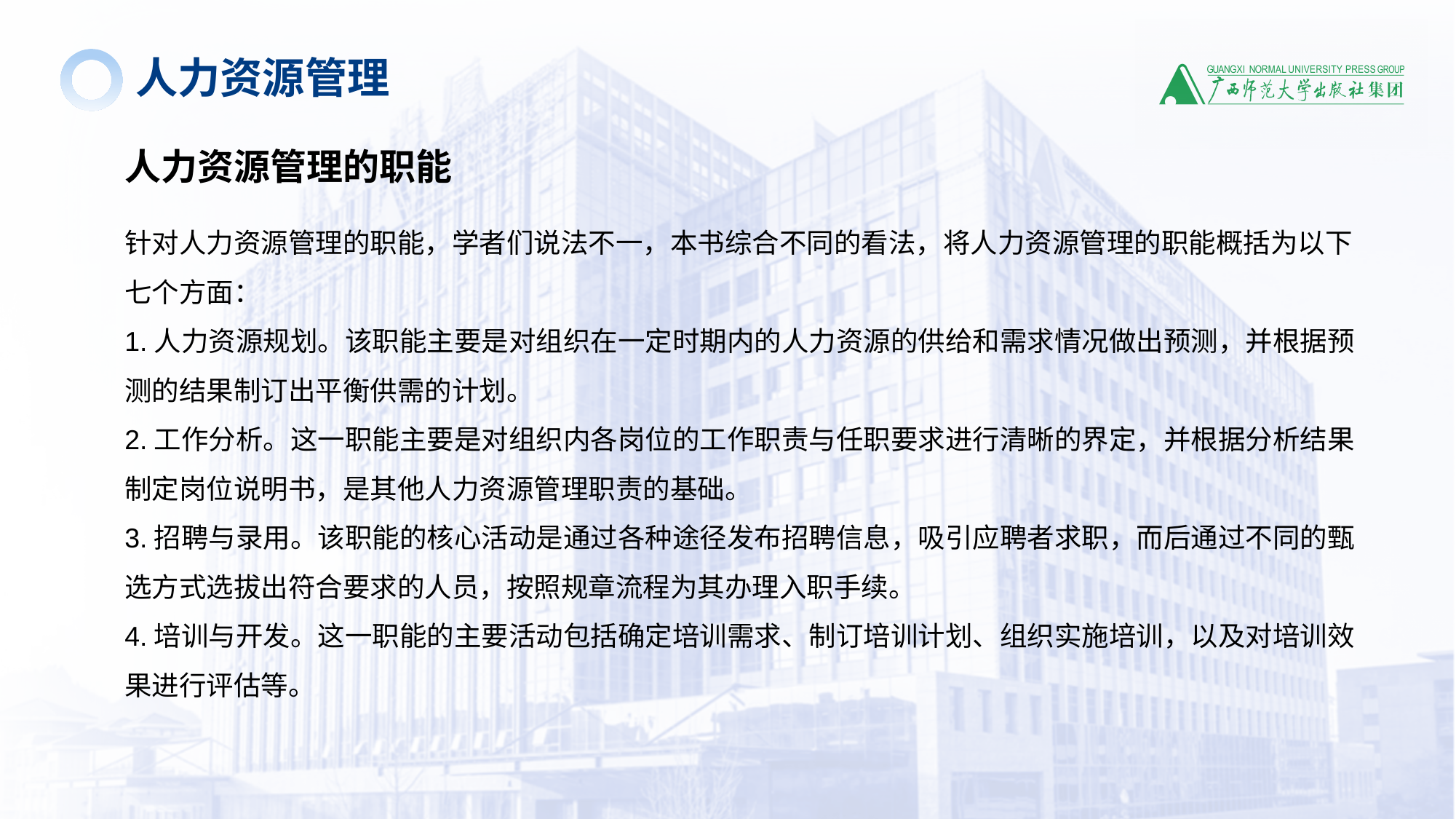

人力资源管理

人力资源管理的职能
针对人力资源管理的职能，学者们说法不一，本书综合不同的看法，将人力资源管理的职能概括为以下七个方面：
1.人力资源规划。该职能主要是对组织在一定时期内的人力资源的供给和需求情况做出预测，并根据预测的结果制订出平衡供需的计划。
2.工作分析。这一职能主要是对组织内各岗位的工作职责与任职要求进行清晰的界定，并根据分析结果制定岗位说明书，是其他人力资源管理职责的基础。
3.招聘与录用。该职能的核心活动是通过各种途径发布招聘信息，吸引应聘者求职，而后通过不同的甄选方式选拔出符合要求的人员，按照规章流程为其办理入职手续。
4.培训与开发。这一职能的主要活动包括确定培训需求、制订培训计划、组织实施培训，以及对培训效果进行评估等。